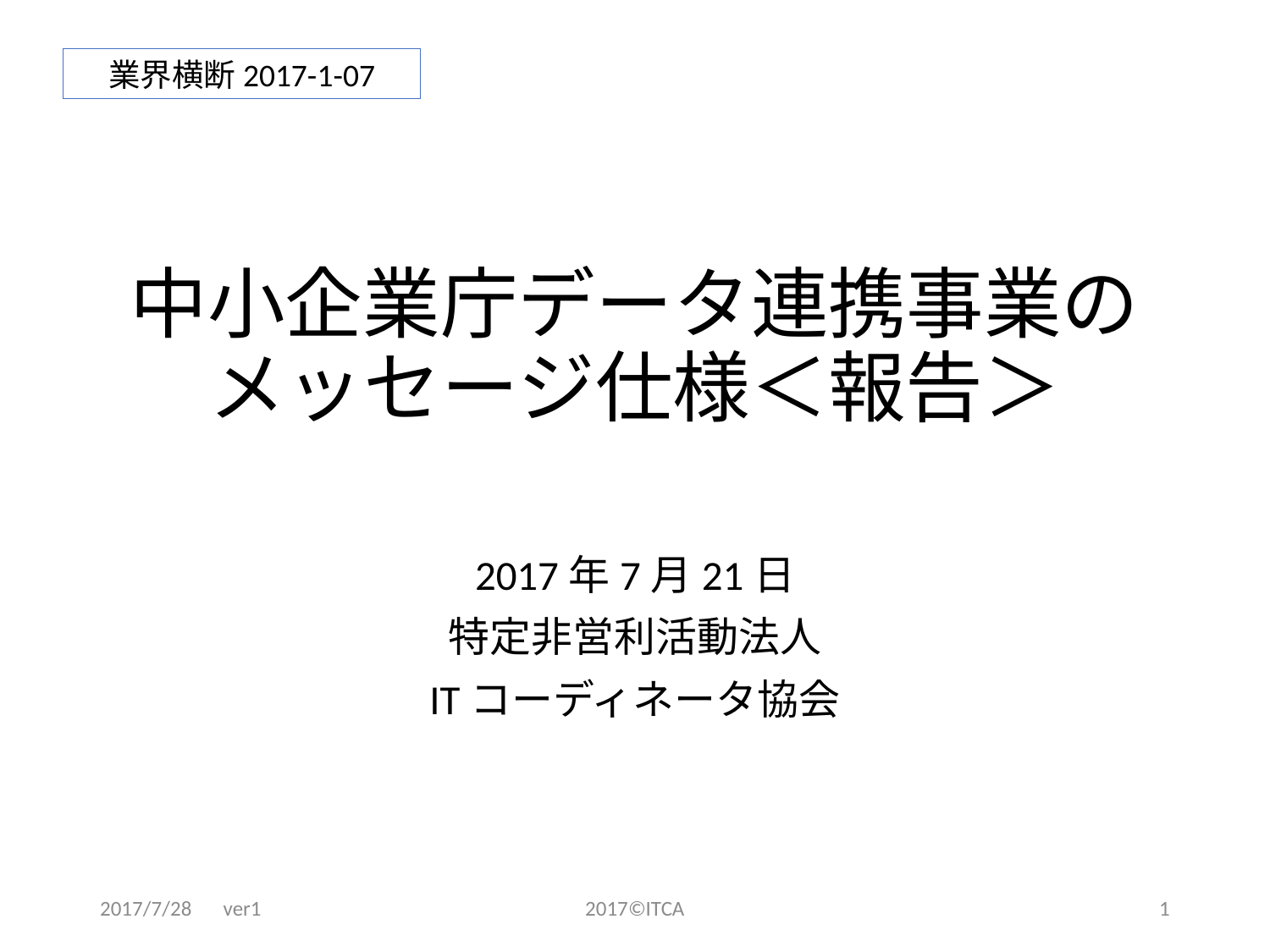

業界横断2017-1-07
# 中小企業庁データ連携事業のメッセージ仕様＜報告＞
2017年7月21日
特定非営利活動法人
ITコーディネータ協会
2017/7/28　ver1
2017©ITCA
1